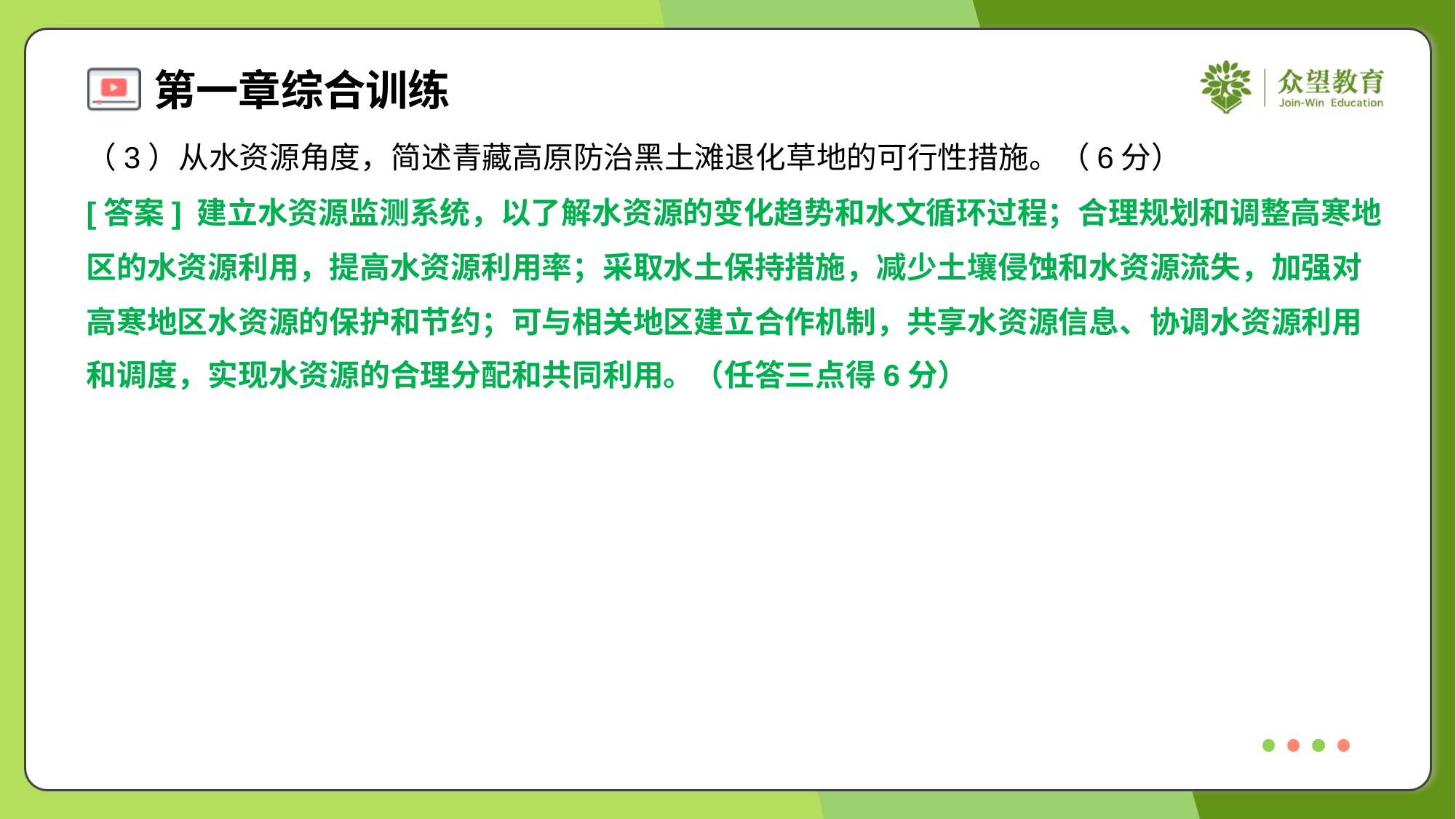

（3）从水资源角度，简述青藏高原防治黑土滩退化草地的可行性措施。（6分）
[答案] 建立水资源监测系统，以了解水资源的变化趋势和水文循环过程；合理规划和调整高寒地
区的水资源利用，提高水资源利用率；采取水土保持措施，减少土壤侵蚀和水资源流失，加强对
高寒地区水资源的保护和节约；可与相关地区建立合作机制，共享水资源信息、协调水资源利用
和调度，实现水资源的合理分配和共同利用。（任答三点得6分）